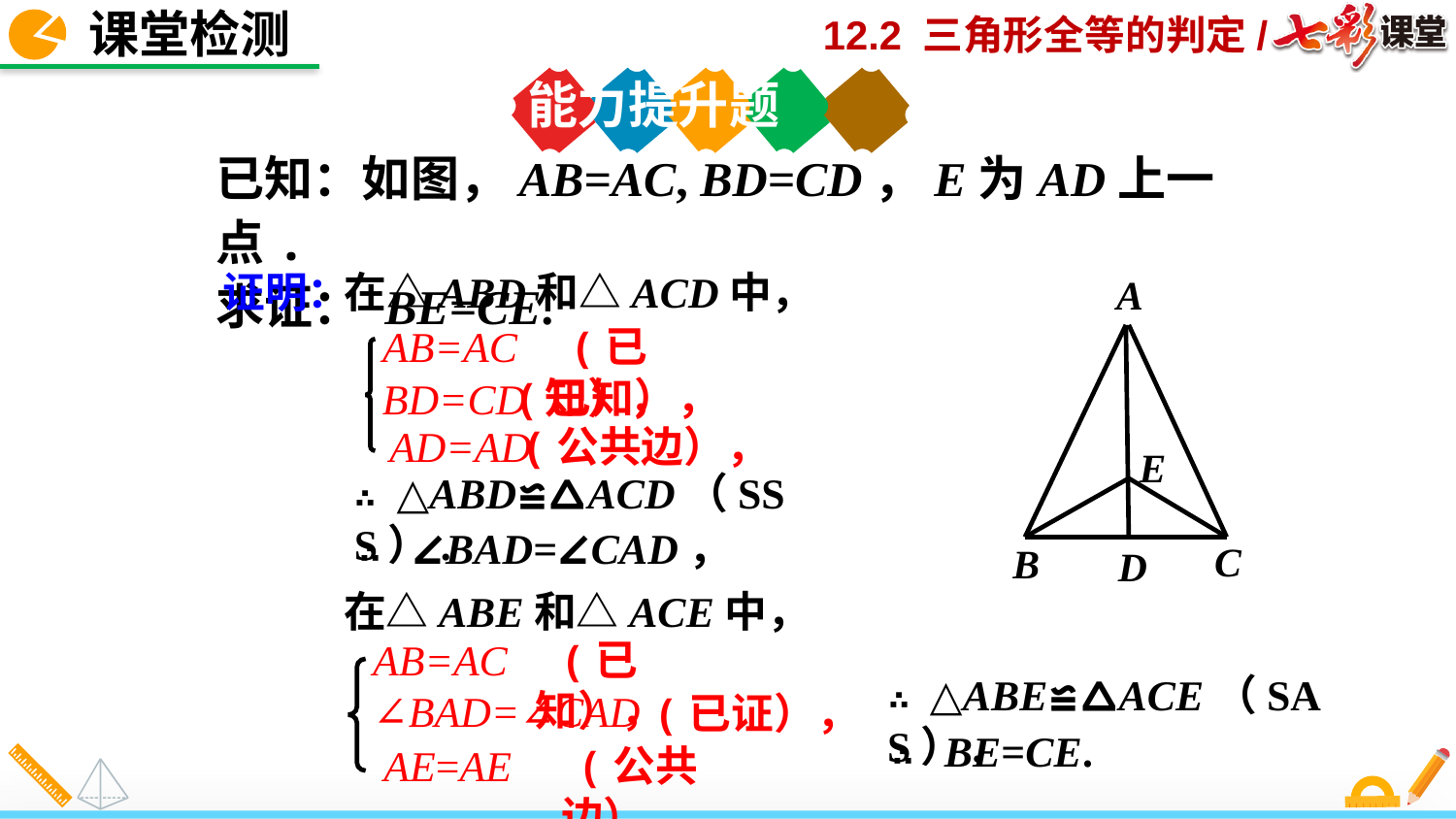

课堂检测

能力提升题

已知：如图，AB=AC, BD=CD，E为AD上一点.
求证： BE=CE.
证明：
在△ABD和△ACD中，
A
E
C
B
D
AB=AC
(已知），

BD=CD
AD=AD
(公共边），
(已知），
∴△ABD≌△ACD（SSS）.
∴ ∠BAD=∠CAD，
在△ABE和△ACE中，
AB=AC
(已知），

∠BAD=∠CAD
AE=AE
 (公共边），
(已证），
∴△ABE≌△ACE（SAS）.
∴ BE=CE.